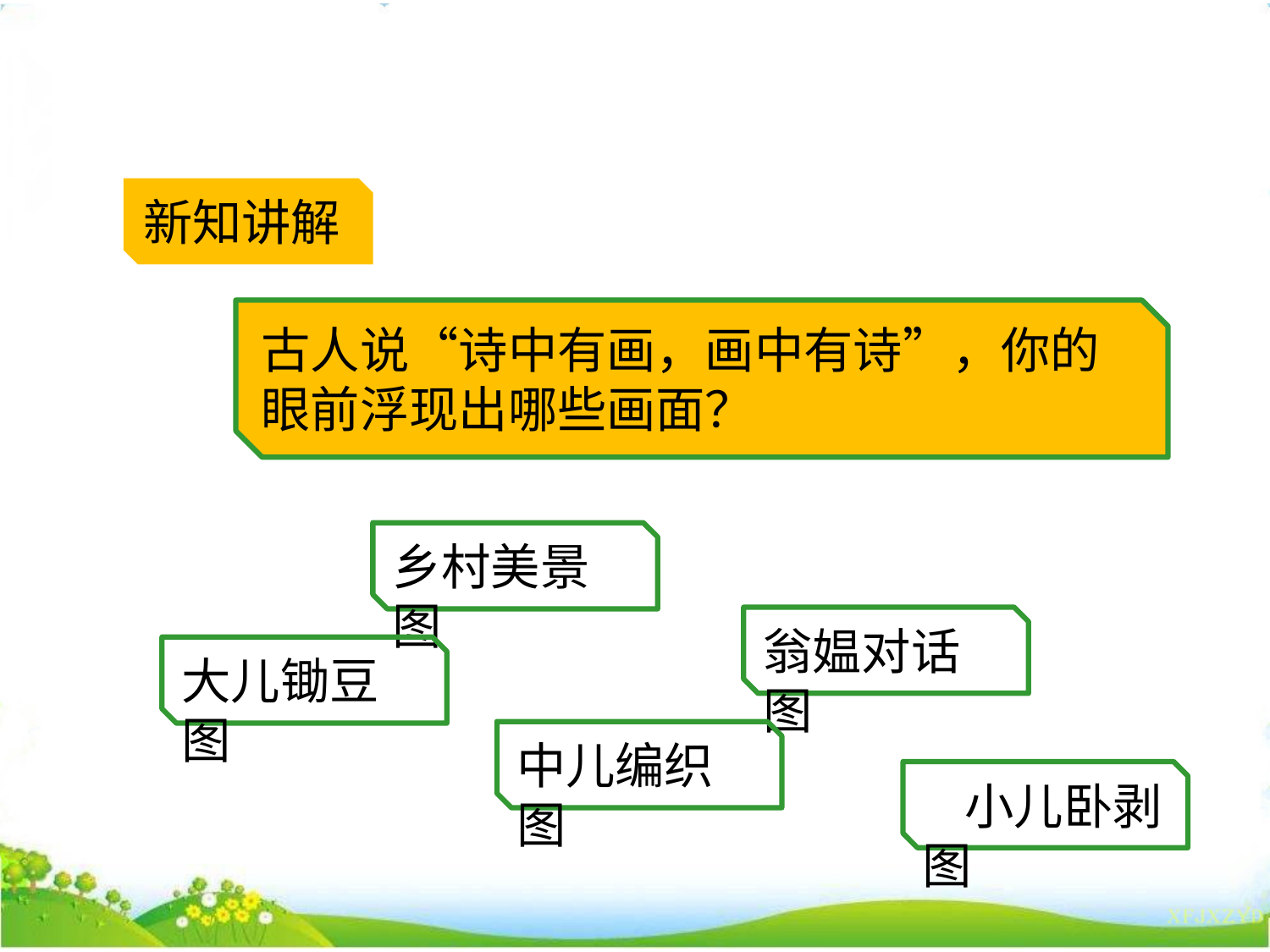

新知讲解
古人说“诗中有画，画中有诗”，你的眼前浮现出哪些画面？
乡村美景图
翁媪对话图
大儿锄豆图
中儿编织图
小儿卧剥图